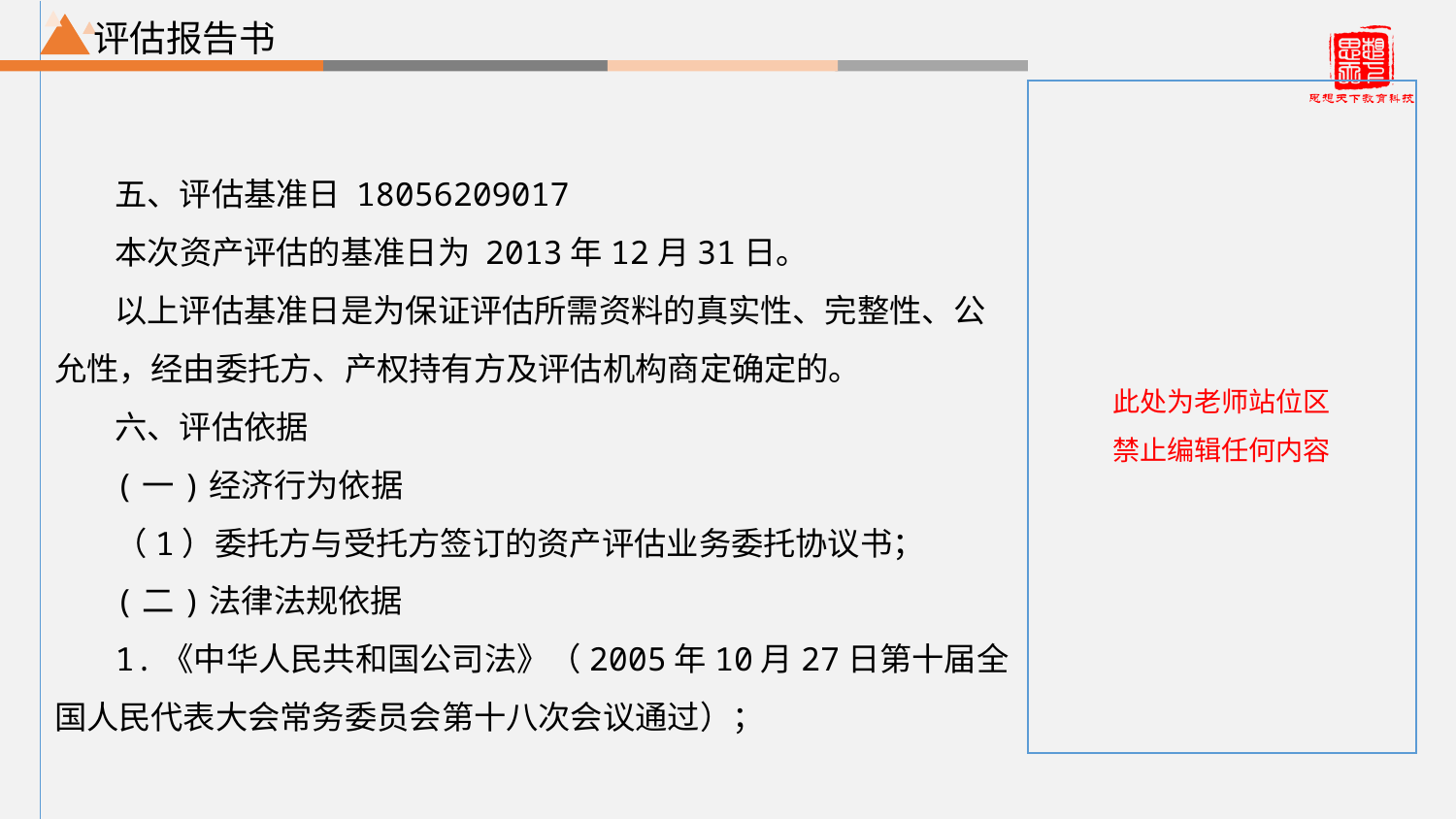

评估报告书
五、评估基准日 18056209017
本次资产评估的基准日为 2013年12月31日。
以上评估基准日是为保证评估所需资料的真实性、完整性、公允性，经由委托方、产权持有方及评估机构商定确定的。
六、评估依据
(一)经济行为依据
（1）委托方与受托方签订的资产评估业务委托协议书；
(二)法律法规依据
1.《中华人民共和国公司法》（2005年10月27日第十届全国人民代表大会常务委员会第十八次会议通过）；
133